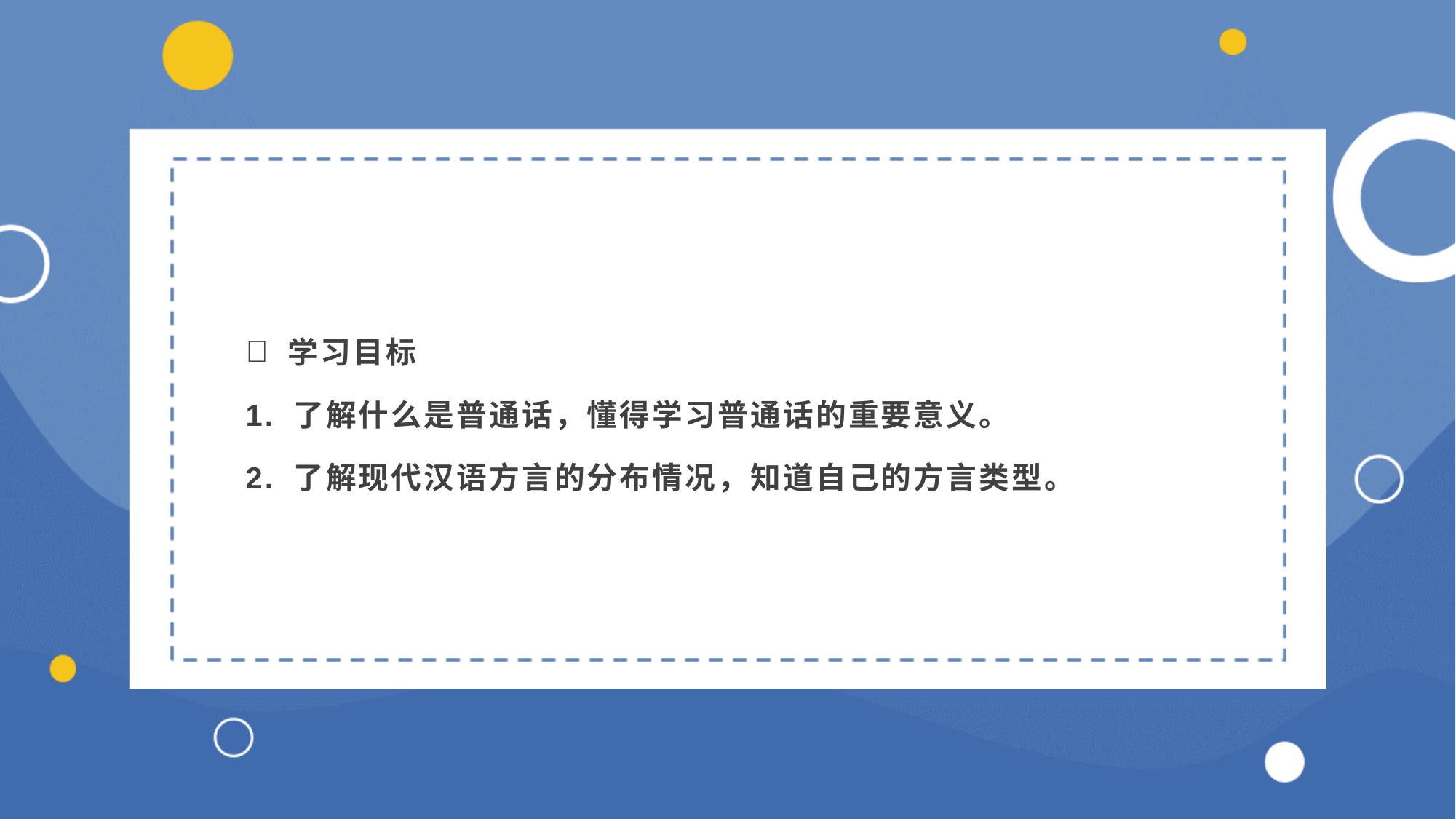

学习目标
1. 了解什么是普通话，懂得学习普通话的重要意义。
2. 了解现代汉语方言的分布情况，知道自己的方言类型。